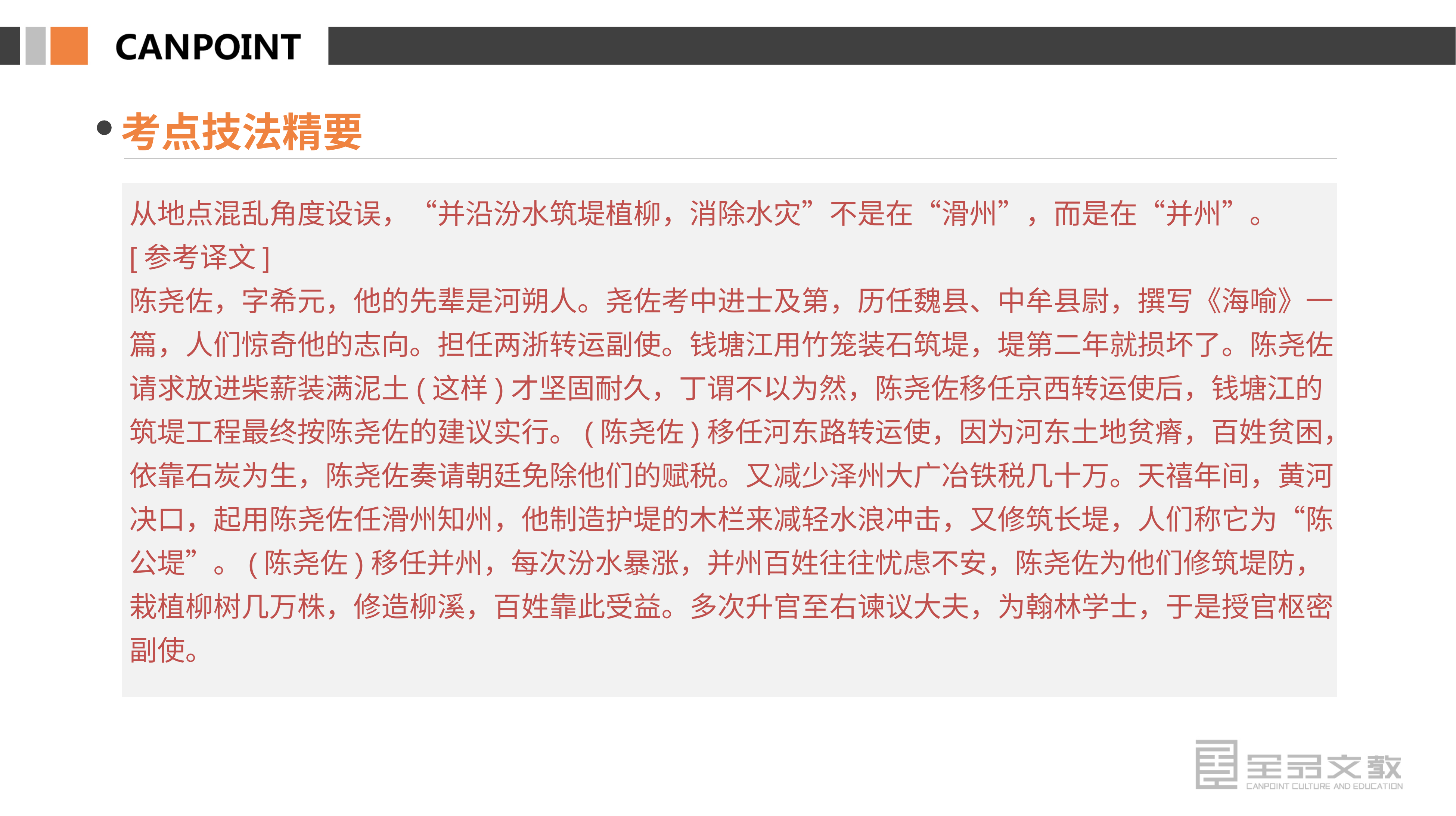

考点技法精要

从地点混乱角度设误，“并沿汾水筑堤植柳，消除水灾”不是在“滑州”，而是在“并州”。
[参考译文]
陈尧佐，字希元，他的先辈是河朔人。尧佐考中进士及第，历任魏县、中牟县尉，撰写《海喻》一篇，人们惊奇他的志向。担任两浙转运副使。钱塘江用竹笼装石筑堤，堤第二年就损坏了。陈尧佐请求放进柴薪装满泥土(这样)才坚固耐久，丁谓不以为然，陈尧佐移任京西转运使后，钱塘江的筑堤工程最终按陈尧佐的建议实行。(陈尧佐)移任河东路转运使，因为河东土地贫瘠，百姓贫困，依靠石炭为生，陈尧佐奏请朝廷免除他们的赋税。又减少泽州大广冶铁税几十万。天禧年间，黄河决口，起用陈尧佐任滑州知州，他制造护堤的木栏来减轻水浪冲击，又修筑长堤，人们称它为“陈公堤”。(陈尧佐)移任并州，每次汾水暴涨，并州百姓往往忧虑不安，陈尧佐为他们修筑堤防，栽植柳树几万株，修造柳溪，百姓靠此受益。多次升官至右谏议大夫，为翰林学士，于是授官枢密副使。